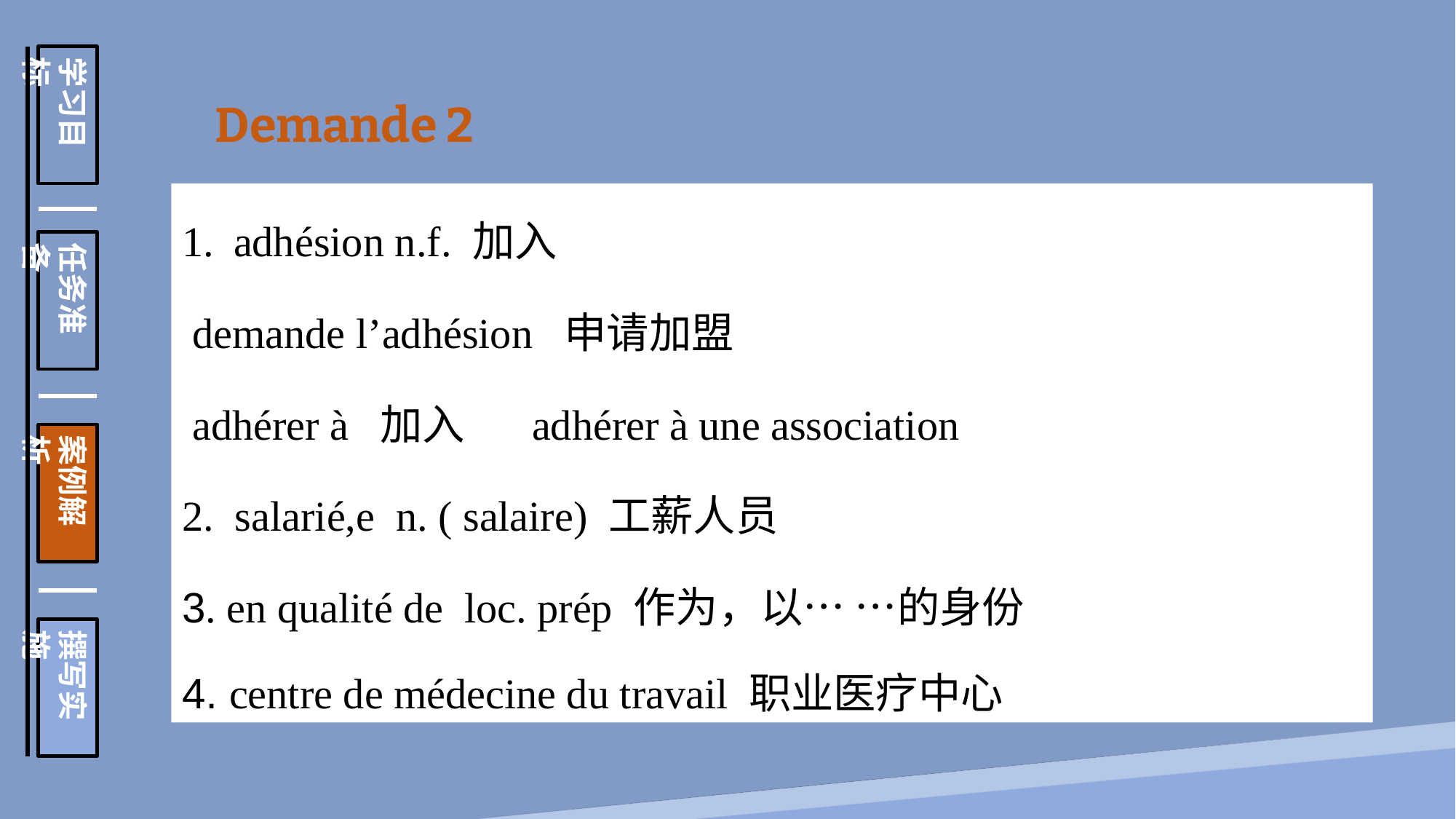

学习目标
任务准备
案例解析
撰写实施
Demande 2
 adhésion n.f. 加入
 demande l’adhésion  申请加盟
 adhérer à  加入      adhérer à une association
2.  salarié,e  n. ( salaire) 工薪人员
3. en qualité de  loc. prép 作为，以… …的身份
4. centre de médecine du travail 职业医疗中心